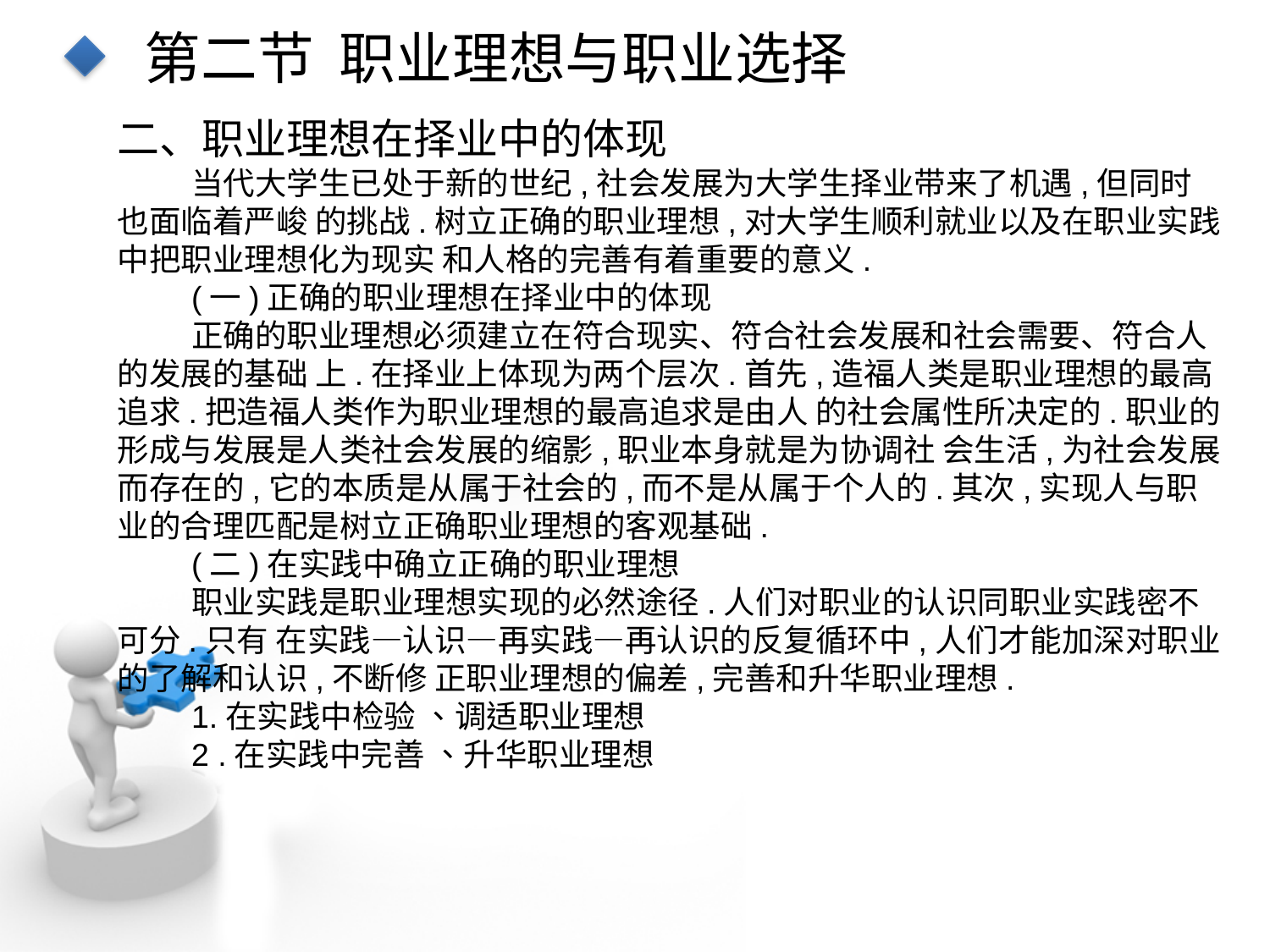

第二节  职业理想与职业选择

二、职业理想在择业中的体现
当代大学生已处于新的世纪,社会发展为大学生择业带来了机遇,但同时也面临着严峻 的挑战.树立正确的职业理想,对大学生顺利就业以及在职业实践中把职业理想化为现实 和人格的完善有着重要的意义.
(一)正确的职业理想在择业中的体现
正确的职业理想必须建立在符合现实、符合社会发展和社会需要、符合人的发展的基础 上.在择业上体现为两个层次.首先,造福人类是职业理想的最高追求.把造福人类作为职业理想的最高追求是由人 的社会属性所决定的.职业的形成与发展是人类社会发展的缩影,职业本身就是为协调社 会生活,为社会发展而存在的,它的本质是从属于社会的,而不是从属于个人的.其次,实现人与职业的合理匹配是树立正确职业理想的客观基础.
(二)在实践中确立正确的职业理想
职业实践是职业理想实现的必然途径.人们对职业的认识同职业实践密不可分.只有 在实践—认识—再实践—再认识的反复循环中,人们才能加深对职业的了解和认识,不断修 正职业理想的偏差,完善和升华职业理想.
1.在实践中检验 、调适职业理想
2 .在实践中完善 、升华职业理想
点击添加文本
点击添加文本
点击添加文本
点击添加文本